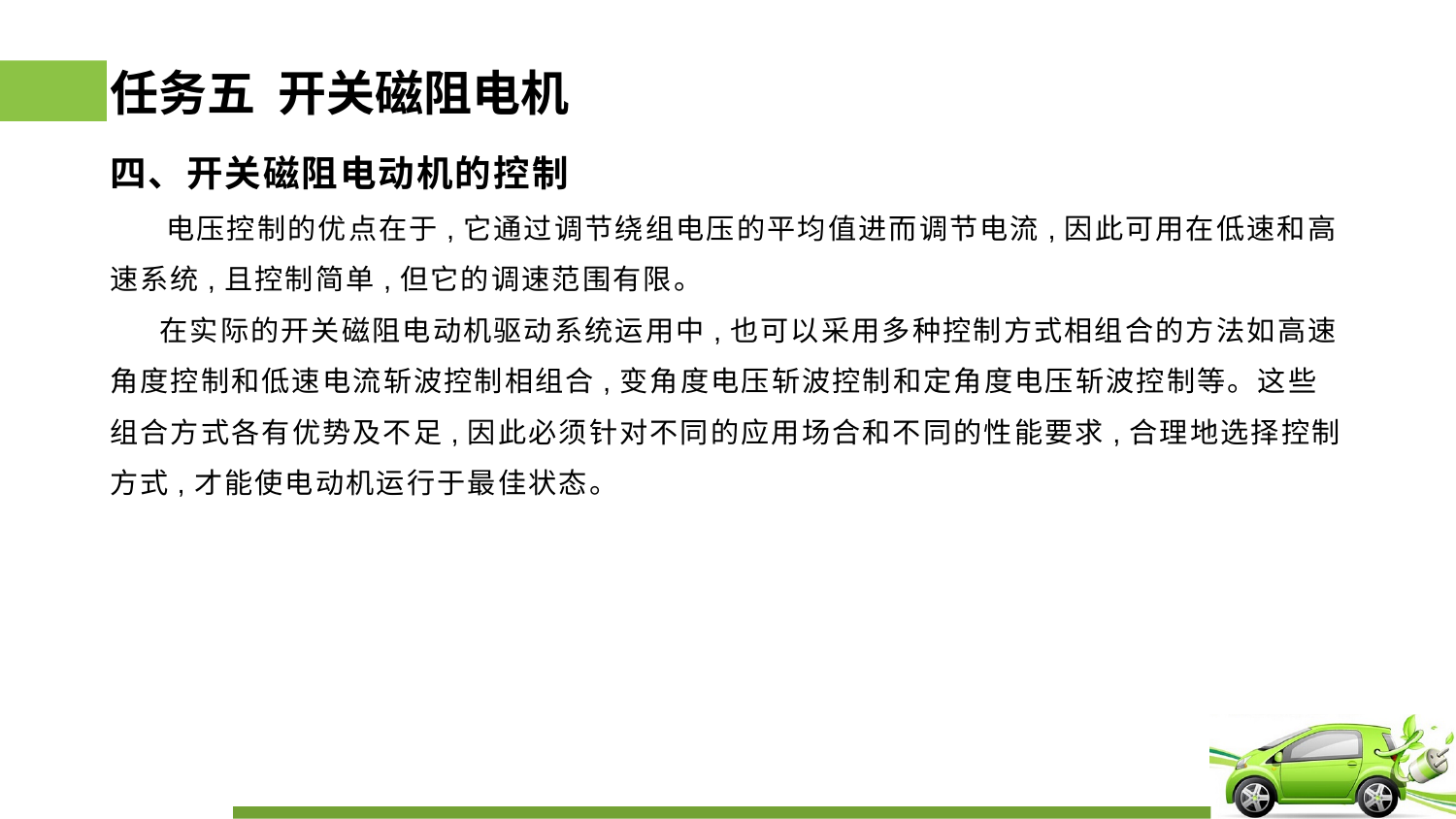

# 任务五  开关磁阻电机
四、开关磁阻电动机的控制
      电压控制的优点在于,它通过调节绕组电压的平均值进而调节电流,因此可用在低速和高速系统,且控制简单,但它的调速范围有限。
      在实际的开关磁阻电动机驱动系统运用中,也可以采用多种控制方式相组合的方法如高速角度控制和低速电流斩波控制相组合,变角度电压斩波控制和定角度电压斩波控制等。这些组合方式各有优势及不足,因此必须针对不同的应用场合和不同的性能要求,合理地选择控制方式,才能使电动机运行于最佳状态。